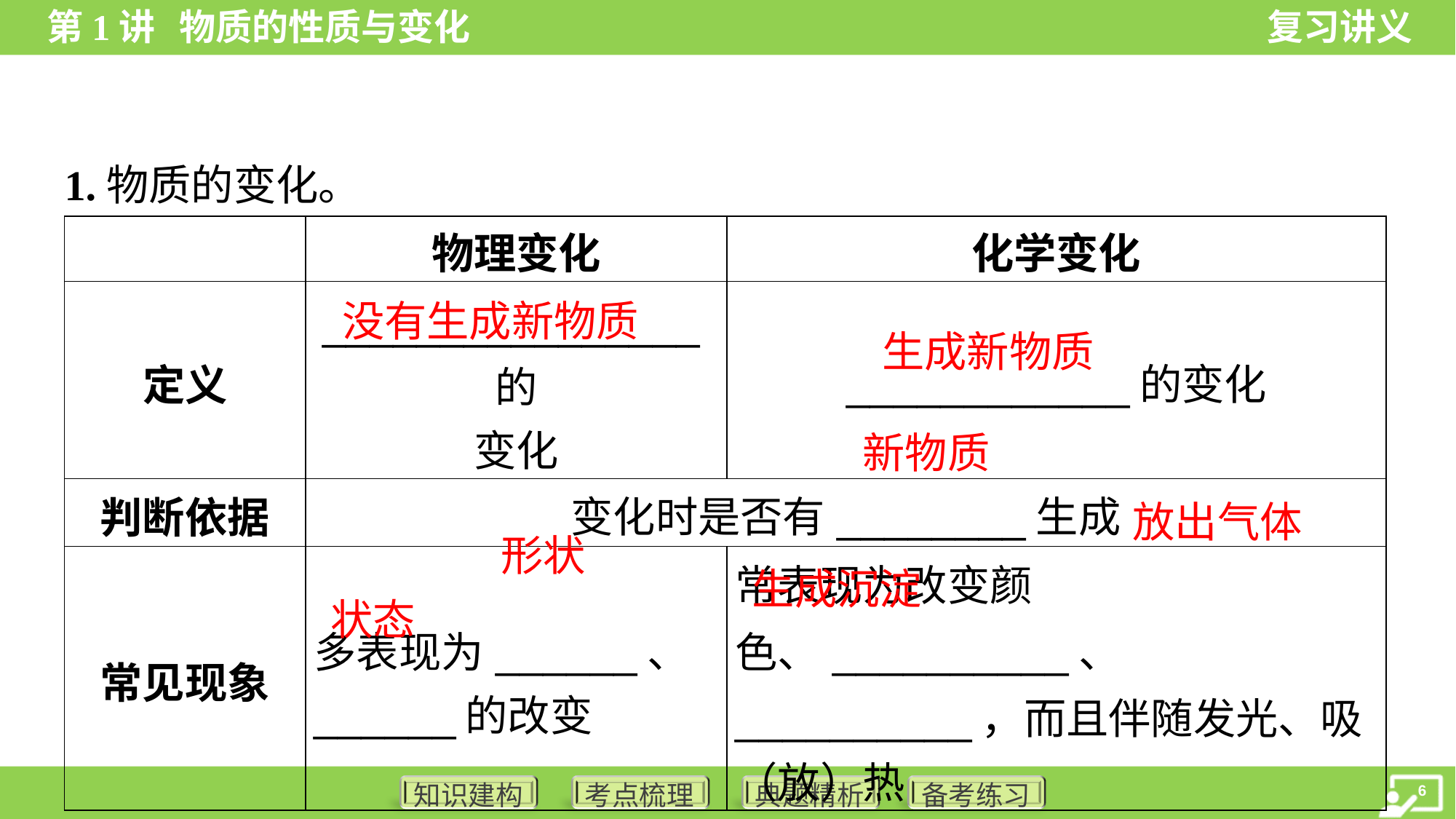

1.物质的变化。
|  | 物理变化 | 化学变化 |
| --- | --- | --- |
| 定义 | \_\_\_\_\_\_\_\_\_\_\_\_\_\_\_\_的 变化 | \_\_\_\_\_\_\_\_\_\_\_\_的变化 |
| 判断依据 | 变化时是否有\_\_\_\_\_\_\_\_生成 |  |
| 常见现象 | 多表现为\_\_\_\_\_\_、 \_\_\_\_\_\_的改变 | 常表现为改变颜色、\_\_\_\_\_\_\_\_\_\_、 \_\_\_\_\_\_\_\_\_\_，而且伴随发光、吸 （放）热 |
没有生成新物质
生成新物质
新物质
放出气体
形状
生成沉淀
状态